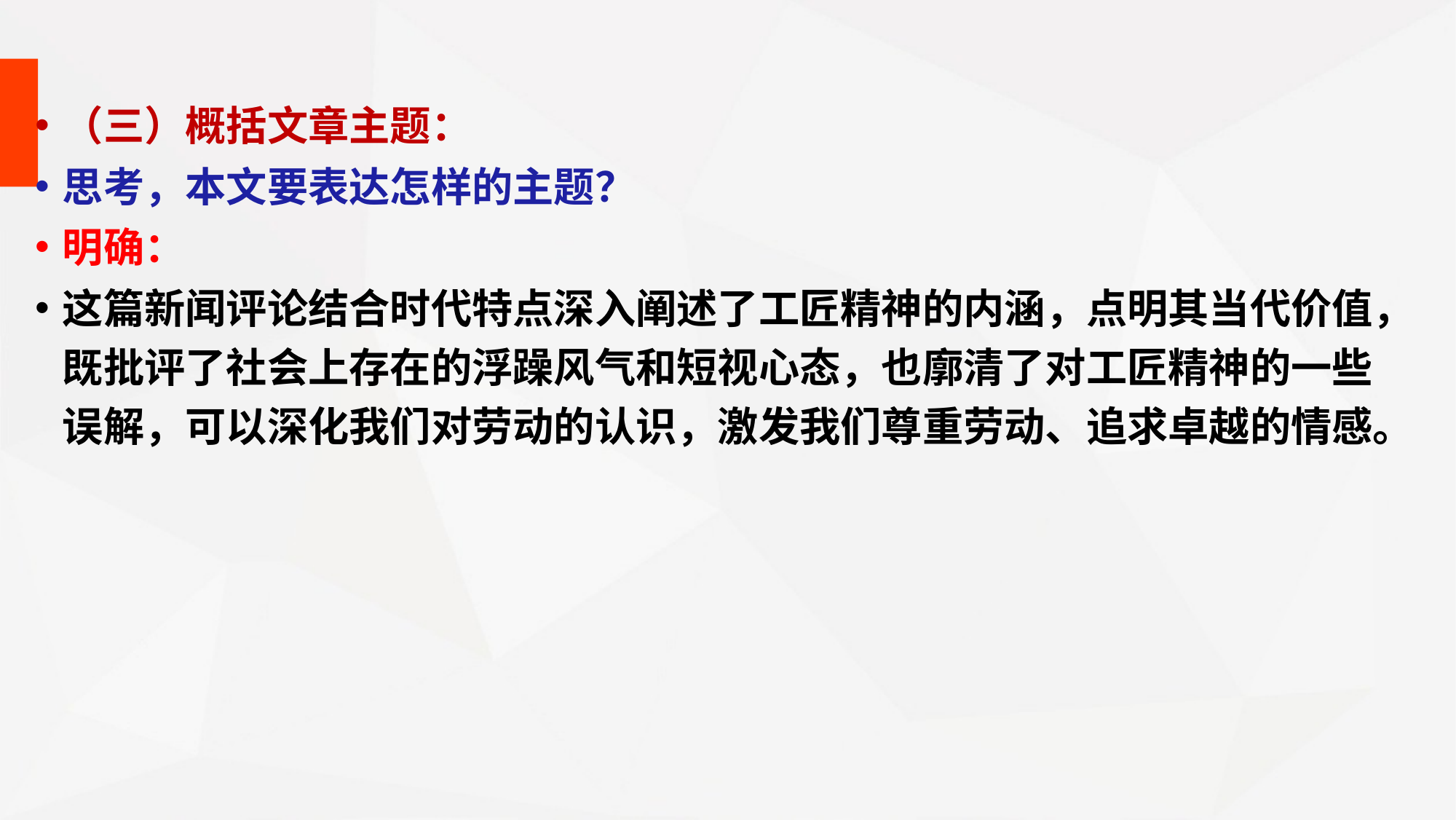

（三）概括文章主题：
思考，本文要表达怎样的主题？
明确：
这篇新闻评论结合时代特点深入阐述了工匠精神的内涵，点明其当代价值，既批评了社会上存在的浮躁风气和短视心态，也廓清了对工匠精神的一些误解，可以深化我们对劳动的认识，激发我们尊重劳动、追求卓越的情感。